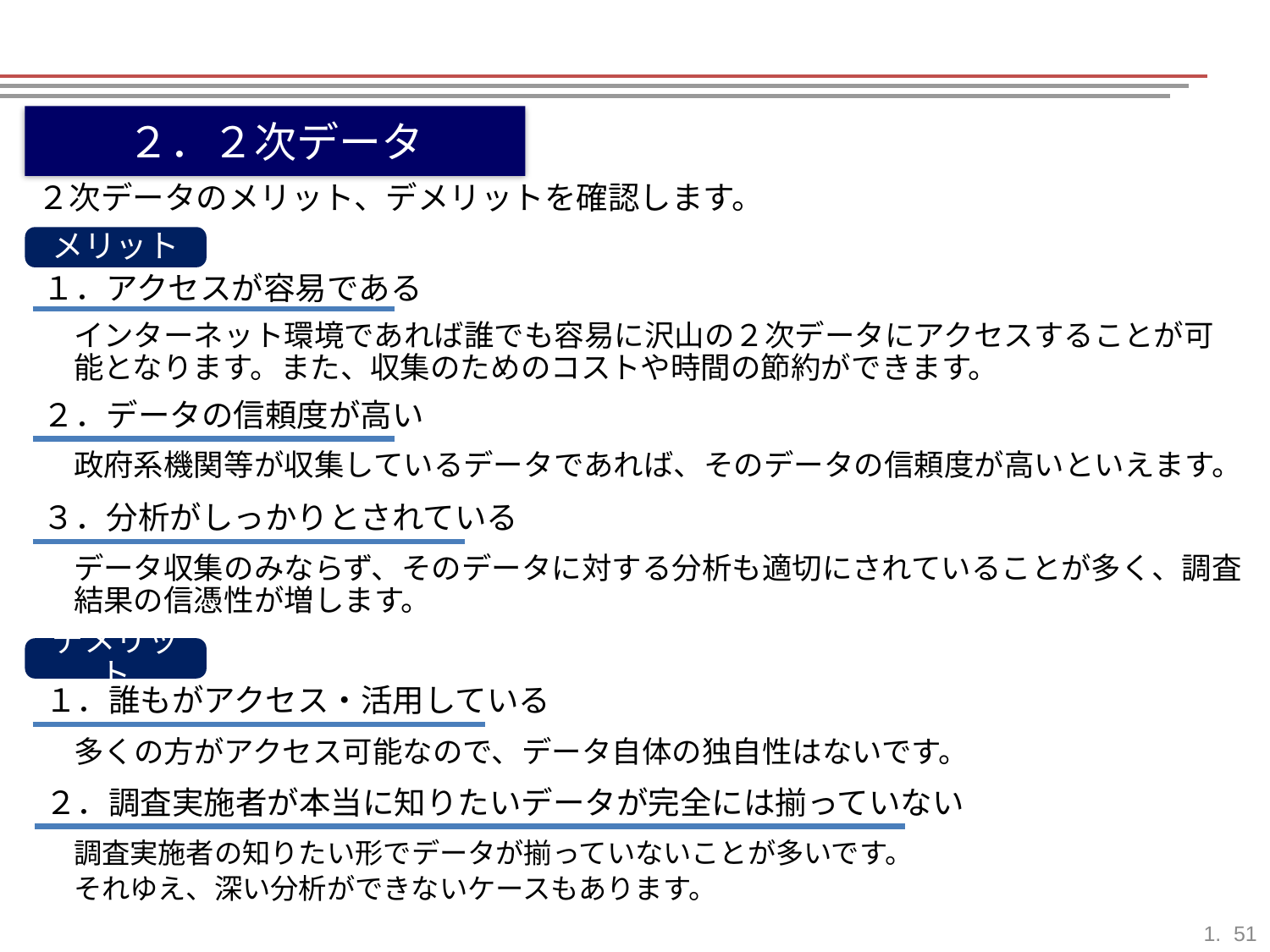

２．２次データ
２次データのメリット、デメリットを確認します。

メリット
１．アクセスが容易である

インターネット環境であれば誰でも容易に沢山の２次データにアクセスすることが可能となります。また、収集のためのコストや時間の節約ができます。
２．データの信頼度が高い
政府系機関等が収集しているデータであれば、そのデータの信頼度が高いといえます。
３．分析がしっかりとされている
データ収集のみならず、そのデータに対する分析も適切にされていることが多く、調査結果の信憑性が増します。

デメリット
１．誰もがアクセス・活用している
多くの方がアクセス可能なので、データ自体の独自性はないです。
２．調査実施者が本当に知りたいデータが完全には揃っていない
調査実施者の知りたい形でデータが揃っていないことが多いです。
それゆえ、深い分析ができないケースもあります。
51